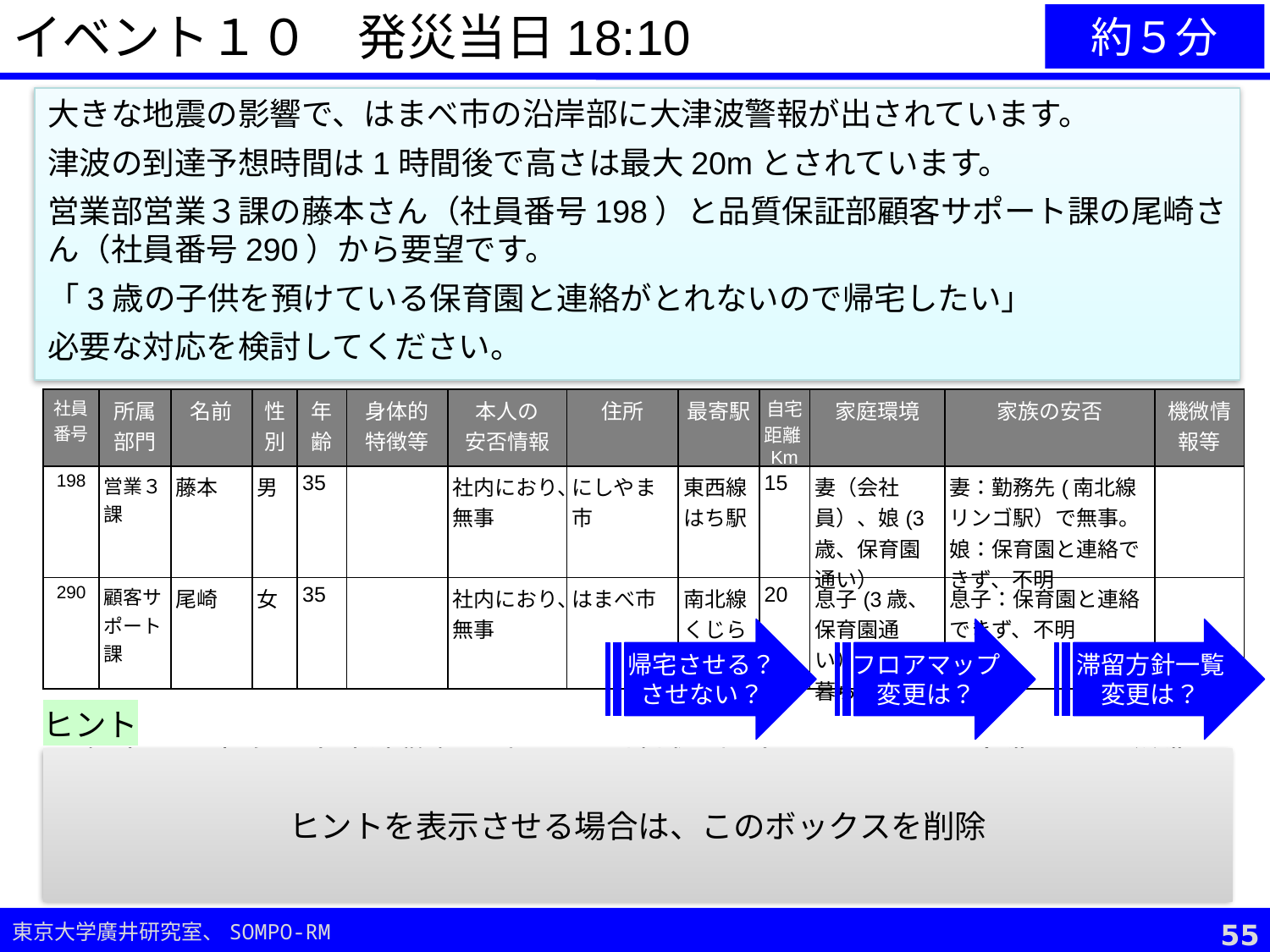

イベント１０　発災当日18:10
約５分
大きな地震の影響で、はまべ市の沿岸部に大津波警報が出されています。
津波の到達予想時間は1時間後で高さは最大20mとされています。
営業部営業３課の藤本さん（社員番号198）と品質保証部顧客サポート課の尾崎さん（社員番号290）から要望です。
「3歳の子供を預けている保育園と連絡がとれないので帰宅したい」
必要な対応を検討してください。
| 社員 番号 | 所属部門 | 名前 | 性別 | 年齢 | 身体的 特徴等 | 本人の 安否情報 | 住所 | 最寄駅 | 自宅距離Km | 家庭環境 | 家族の安否 | 機微情報等 |
| --- | --- | --- | --- | --- | --- | --- | --- | --- | --- | --- | --- | --- |
| 198 | 営業３課 | 藤本 | 男 | 35 |  | 社内におり、無事 | にしやま市 | 東西線はち駅 | 15 | 妻（会社員）、娘(3歳、保育園通い） | 妻：勤務先(南北線リンゴ駅）で無事。娘：保育園と連絡できず、不明 |  |
| 290 | 顧客サポート課 | 尾崎 | 女 | 35 |  | 社内におり、無事 | はまべ市 | 南北線くじら駅 | 20 | 息子(3歳、保育園通い）と2人暮らし | 息子：保育園と連絡できず、不明 |  |
帰宅させる？
させない？
フロアマップ
変更は？
滞留方針一覧
変更は？
ヒント
帰宅する方向は大津波警報の出ている地域の場合はどうする？企業として従業員の安全のためにできることは？
夕刻で停電しており、外は真っ暗。
ヒントを表示させる場合は、このボックスを削除
55